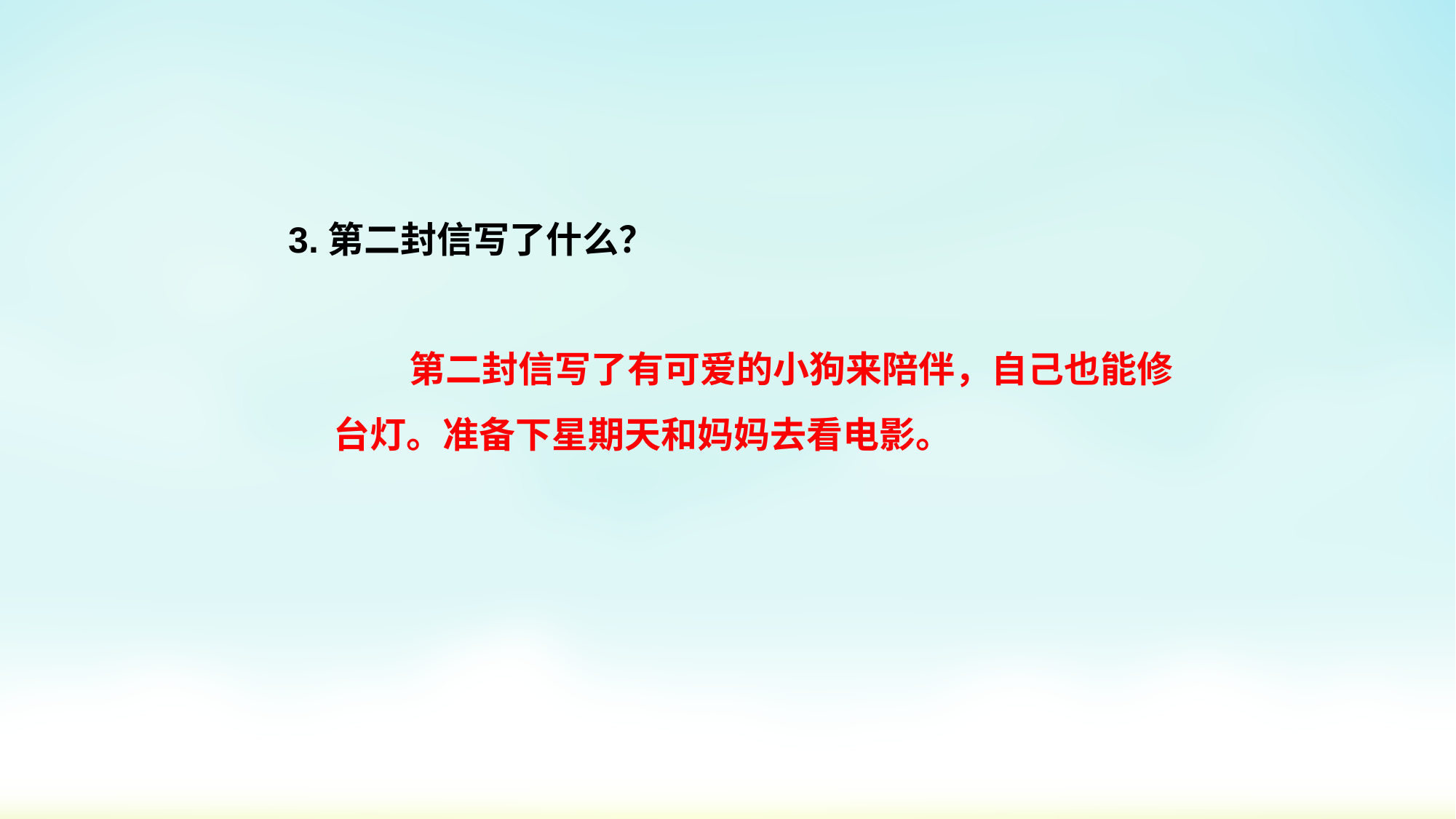

3.第二封信写了什么？
第二封信写了有可爱的小狗来陪伴，自己也能修台灯。准备下星期天和妈妈去看电影。